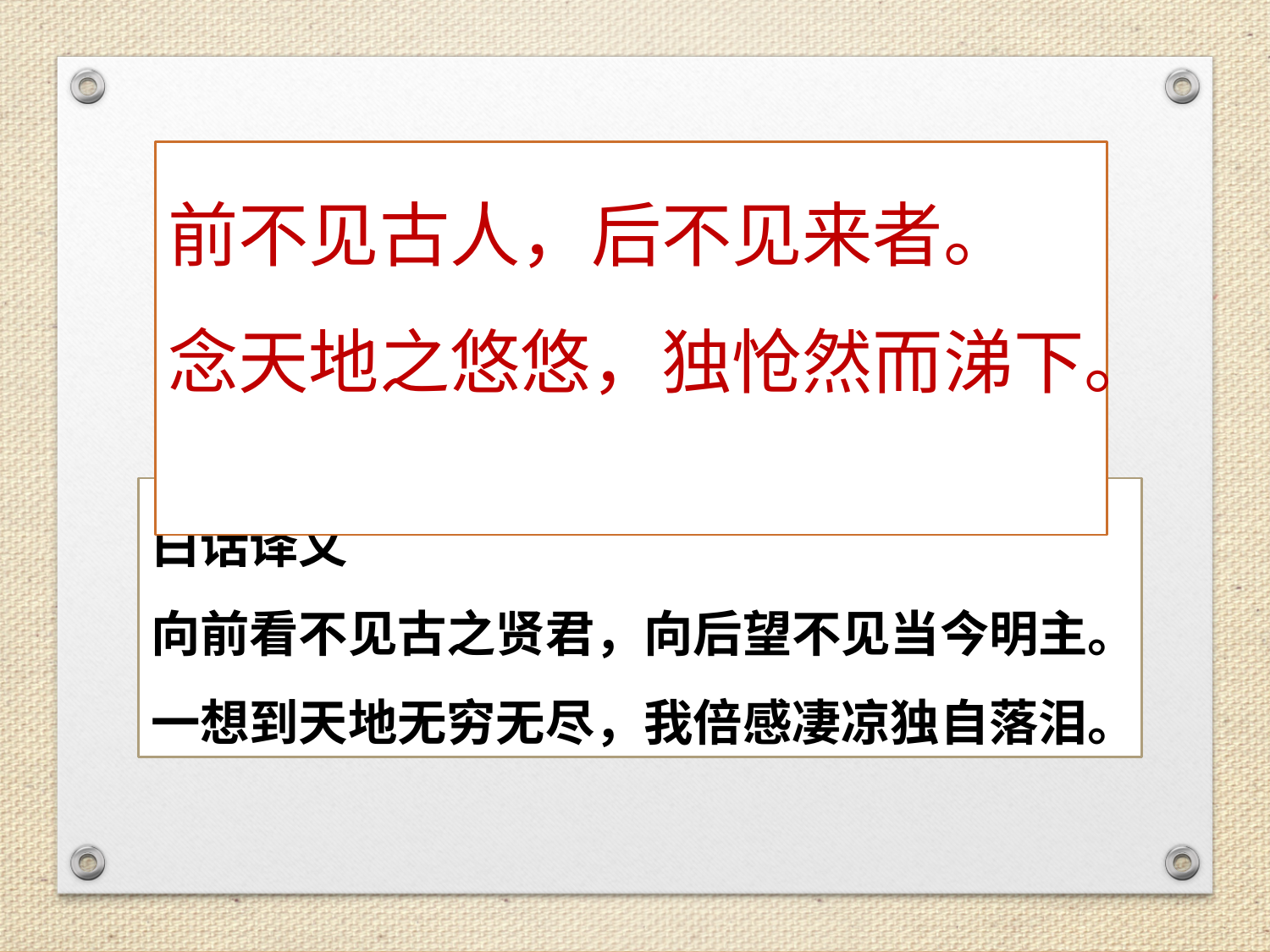

前不见古人，后不见来者。
念天地之悠悠，独怆然而涕下。
白话译文
向前看不见古之贤君，向后望不见当今明主。
一想到天地无穷无尽，我倍感凄凉独自落泪。